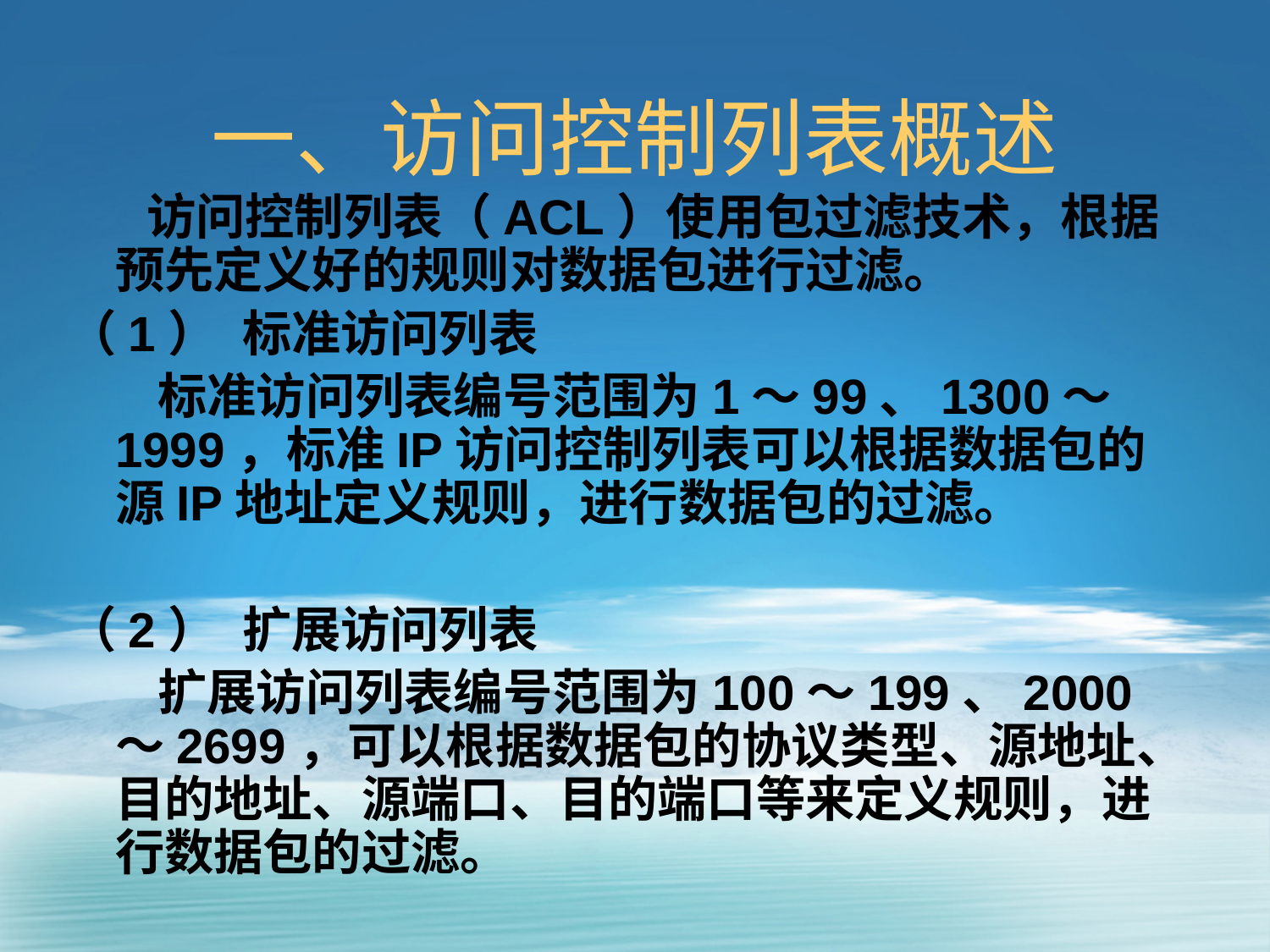

# 一、访问控制列表概述
      访问控制列表（ACL）使用包过滤技术，根据预先定义好的规则对数据包进行过滤。
（1）	标准访问列表
       标准访问列表编号范围为1～99、1300～1999，标准IP访问控制列表可以根据数据包的源IP地址定义规则，进行数据包的过滤。

（2）	扩展访问列表
       扩展访问列表编号范围为100～199、2000～2699，可以根据数据包的协议类型、源地址、目的地址、源端口、目的端口等来定义规则，进行数据包的过滤。